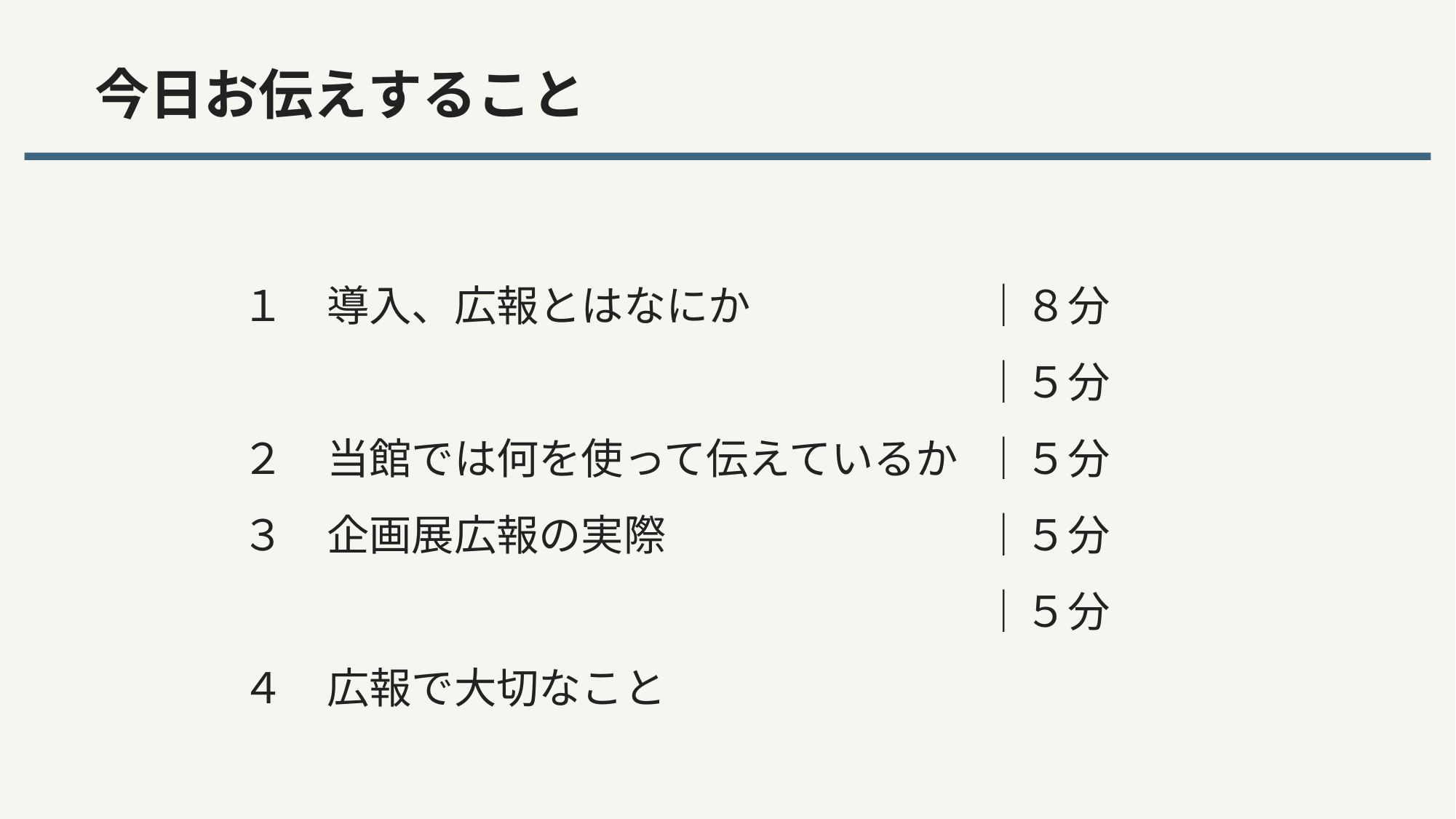

今日お伝えすること

１　導入、広報とはなにか
２　当館では何を使って伝えているか
３　企画展広報の実際
４　広報で大切なこと
５　仕事との出会い
質疑応答
｜８分
｜５分
｜５分
｜５分
｜５分